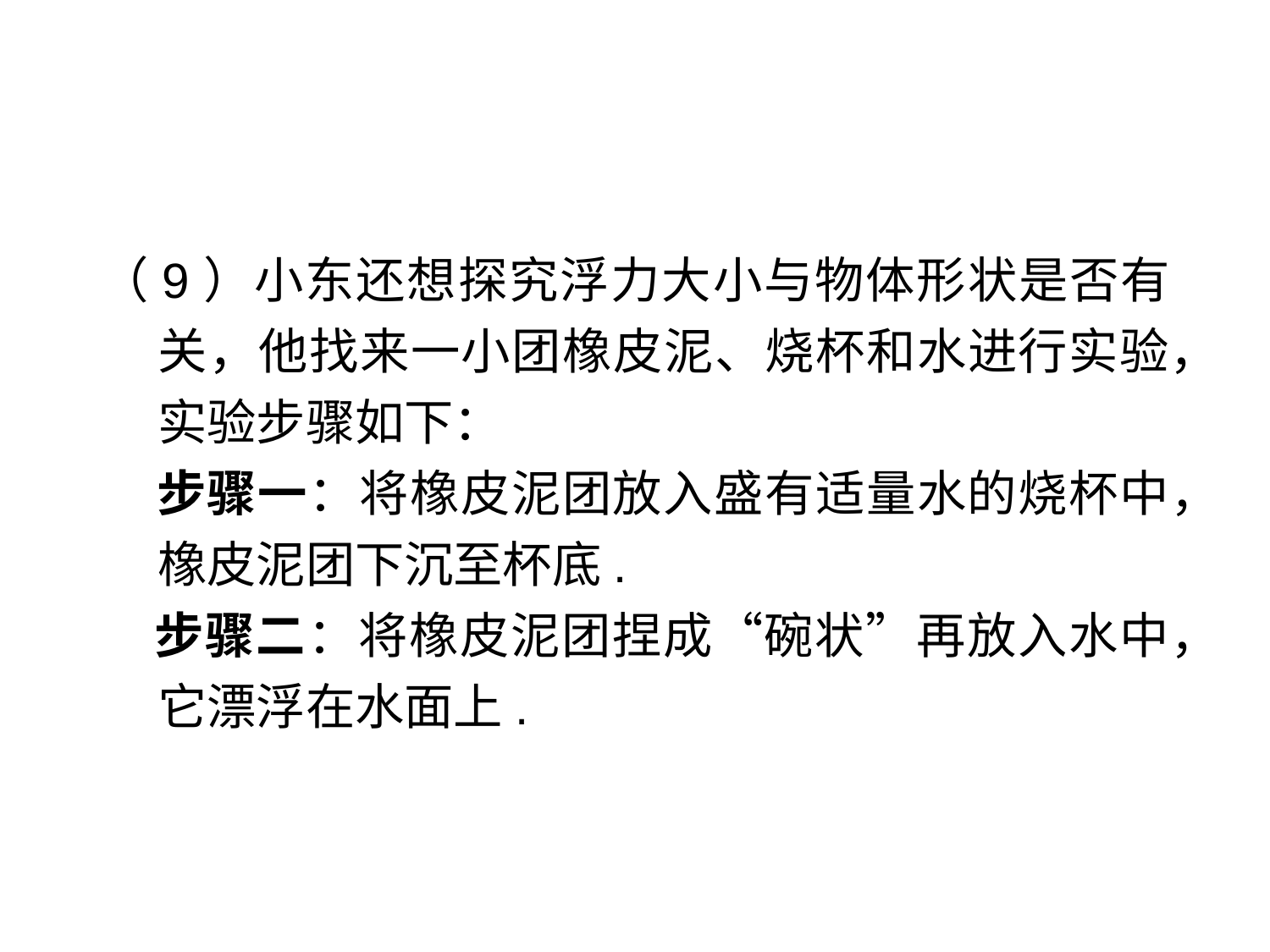

（9）小东还想探究浮力大小与物体形状是否有关，他找来一小团橡皮泥、烧杯和水进行实验，实验步骤如下：
步骤一：将橡皮泥团放入盛有适量水的烧杯中，橡皮泥团下沉至杯底.
步骤二：将橡皮泥团捏成“碗状”再放入水中，它漂浮在水面上.